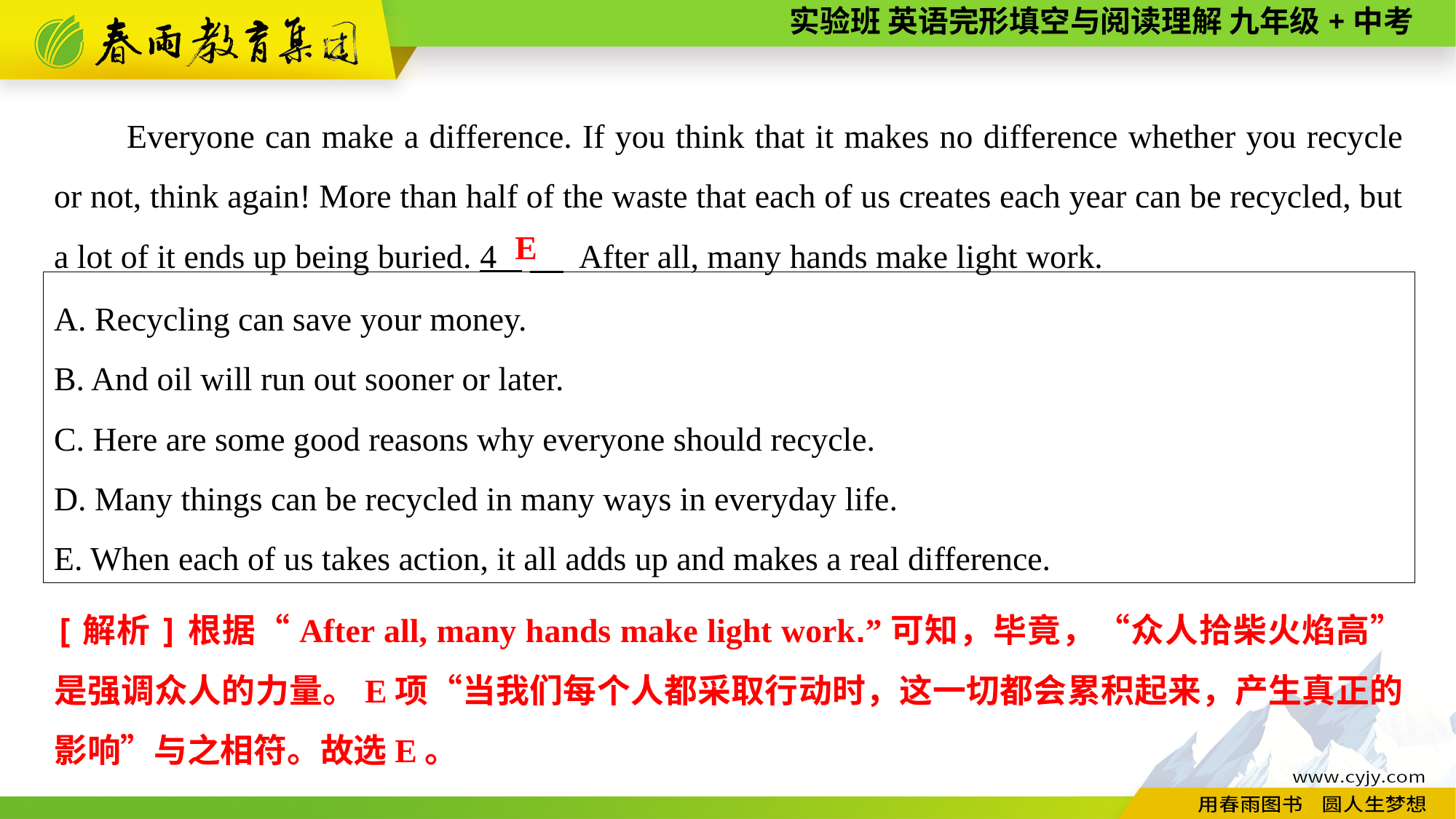

Everyone can make a difference. If you think that it makes no difference whether you recycle or not, think again! More than half of the waste that each of us creates each year can be recycled, but a lot of it ends up being buried. 4   　 After all, many hands make light work.
E
A. Recycling can save your money.
B. And oil will run out sooner or later.
C. Here are some good reasons why everyone should recycle.
D. Many things can be recycled in many ways in everyday life.
E. When each of us takes action, it all adds up and makes a real difference.
[解析]根据“After all, many hands make light work.”可知，毕竟，“众人拾柴火焰高”是强调众人的力量。E项“当我们每个人都采取行动时，这一切都会累积起来，产生真正的影响”与之相符。故选E。